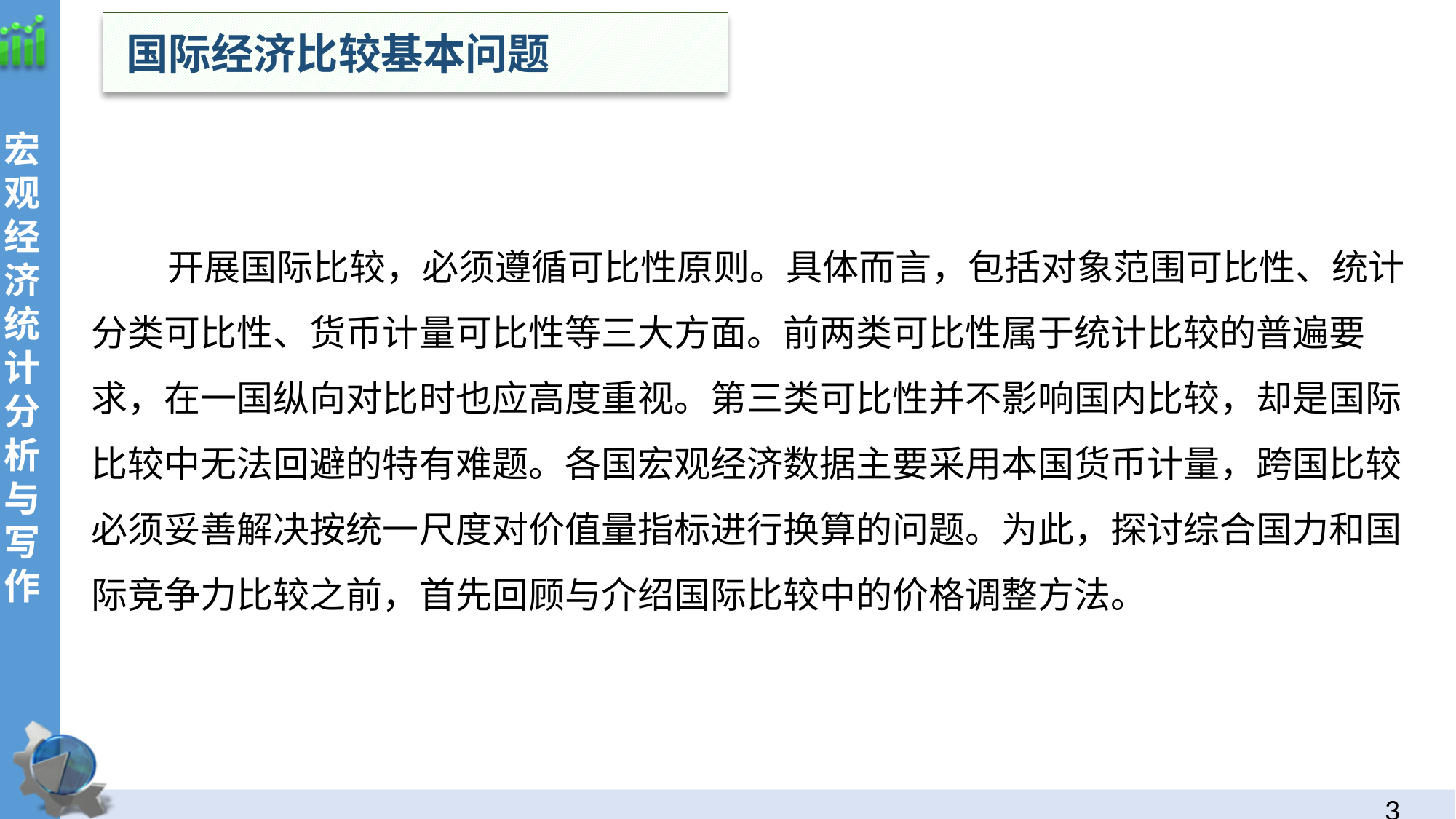

国际经济比较基本问题

         开展国际比较，必须遵循可比性原则。具体而言，包括对象范围可比性、统计分类可比性、货币计量可比性等三大方面。前两类可比性属于统计比较的普遍要求，在一国纵向对比时也应高度重视。第三类可比性并不影响国内比较，却是国际比较中无法回避的特有难题。各国宏观经济数据主要采用本国货币计量，跨国比较必须妥善解决按统一尺度对价值量指标进行换算的问题。为此，探讨综合国力和国际竞争力比较之前，首先回顾与介绍国际比较中的价格调整方法。
3